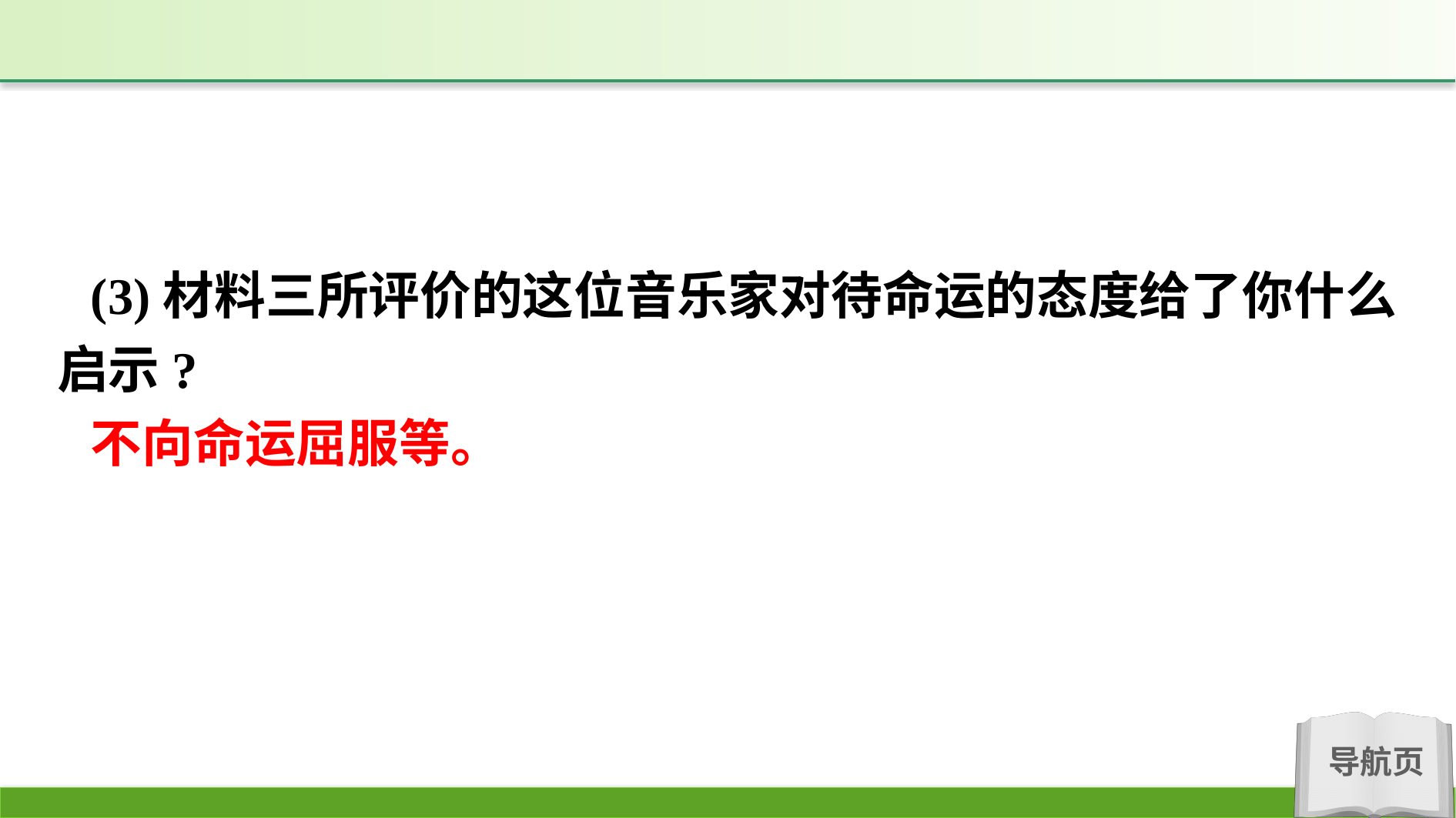

(3)材料三所评价的这位音乐家对待命运的态度给了你什么启示?
不向命运屈服等。